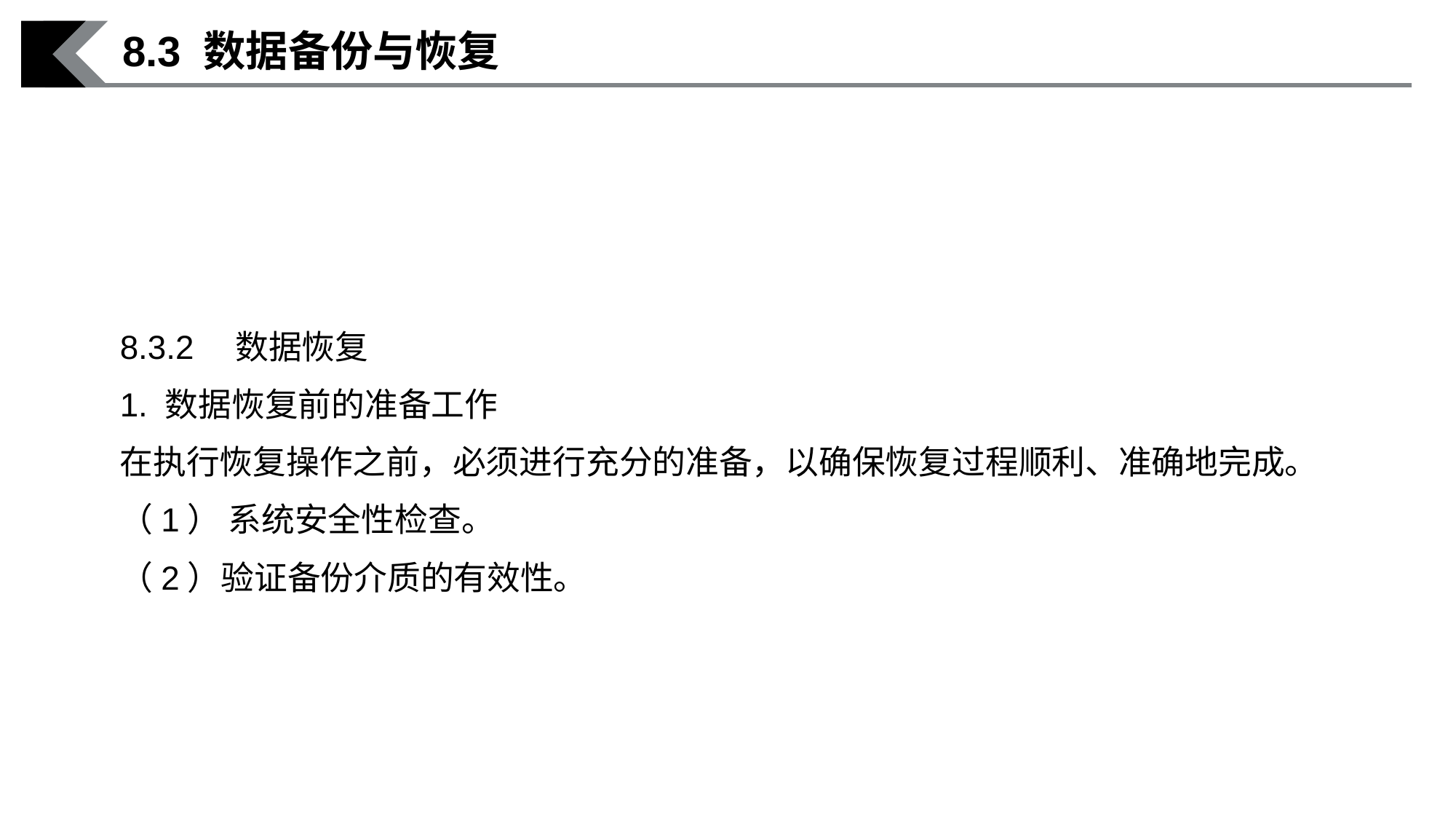

8.3 数据备份与恢复
8.3.2　数据恢复
1. 数据恢复前的准备工作
在执行恢复操作之前，必须进行充分的准备，以确保恢复过程顺利、准确地完成。
（1） 系统安全性检查。
（2）验证备份介质的有效性。